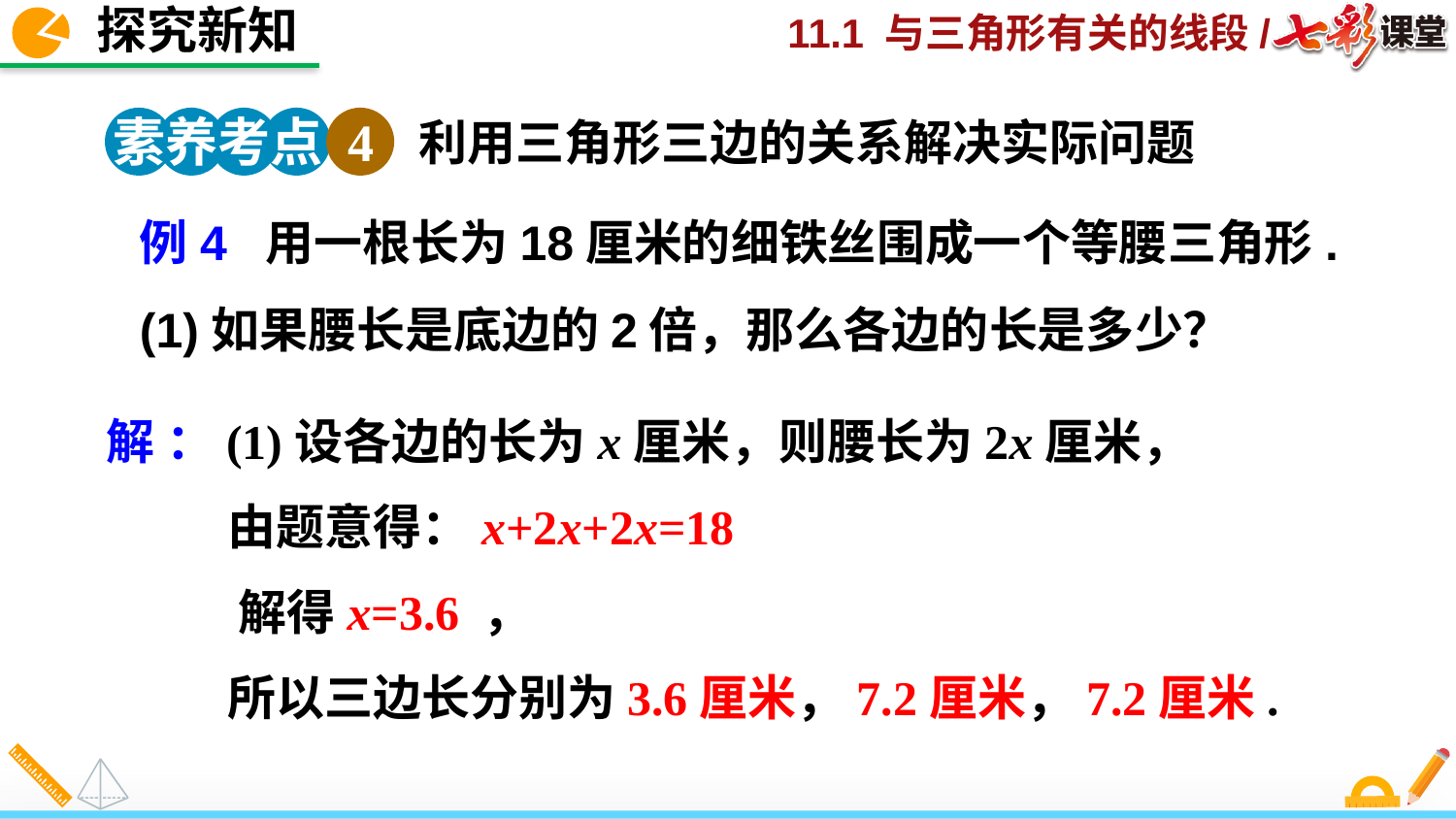

探究新知

素养考点 4

利用三角形三边的关系解决实际问题
例4  用一根长为18厘米的细铁丝围成一个等腰三角形.
(1)如果腰长是底边的2倍，那么各边的长是多少？
解 ：(1)设各边的长为x厘米，则腰长为2x厘米，
          由题意得：x+2x+2x=18
           解得x=3.6 ，
          所以三边长分别为3.6厘米，7.2厘米，7.2厘米.